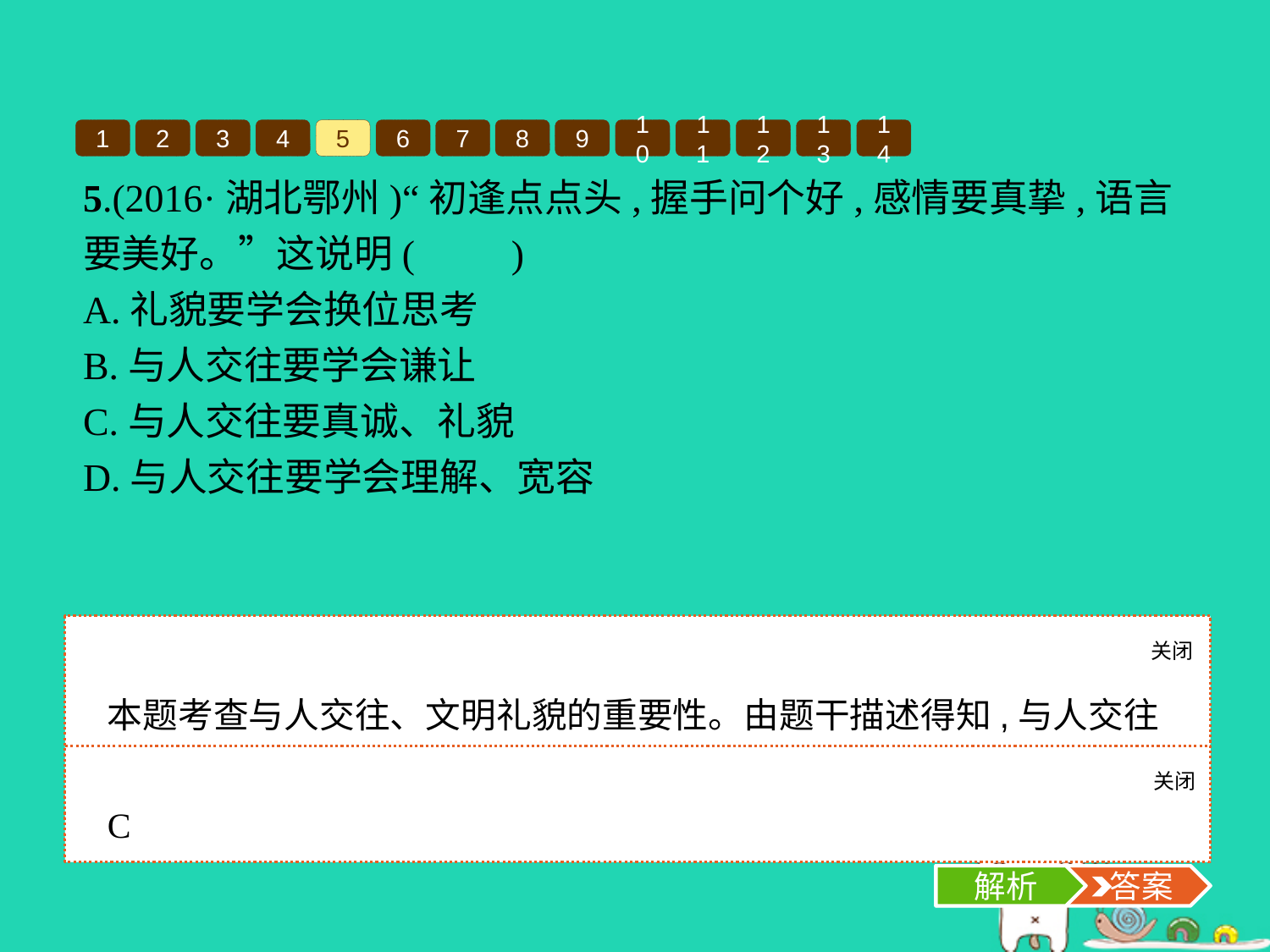

1
2
3
4
5
6
7
8
9
10
11
12
13
14
5.(2016·湖北鄂州)“初逢点点头,握手问个好,感情要真挚,语言要美好。”这说明(　　)
A.礼貌要学会换位思考
B.与人交往要学会谦让
C.与人交往要真诚、礼貌
D.与人交往要学会理解、宽容

关闭
解析

本题考查与人交往、文明礼貌的重要性。由题干描述得知,与人交往要真诚、礼貌,所以C项正确,A、B、D三项不符合题意。

关闭
解析
  答案

C
解析
  答案